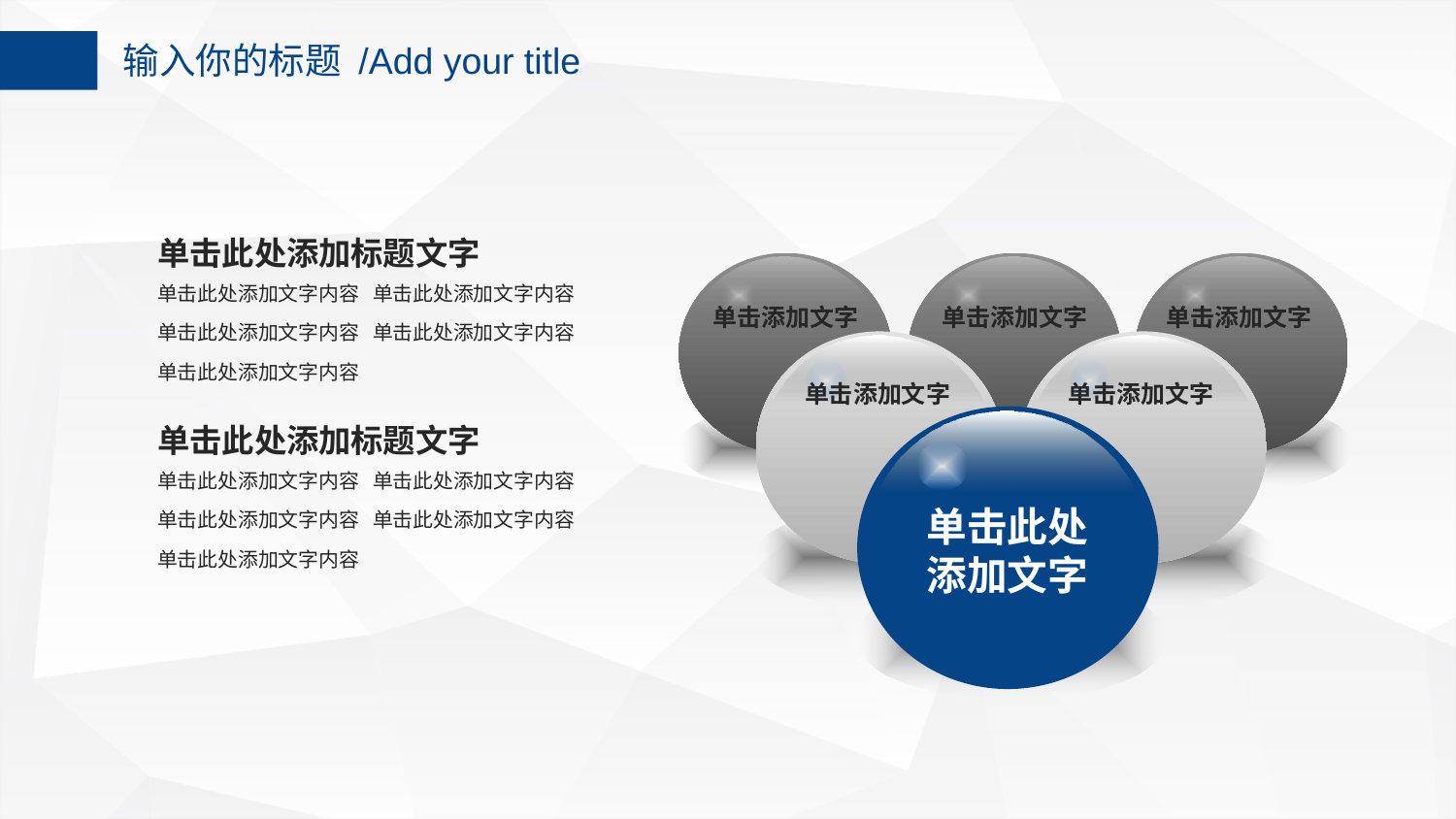

输入你的标题 /Add your title

单击此处添加标题文字

单击此处添加文字内容   单击此处添加文字内容
单击此处添加文字内容   单击此处添加文字内容
单击此处添加文字内容
单击添加文字
单击添加文字
单击添加文字

单击添加文字
单击添加文字

单击此处
添加文字
单击此处添加标题文字
单击此处添加文字内容   单击此处添加文字内容
单击此处添加文字内容   单击此处添加文字内容
单击此处添加文字内容